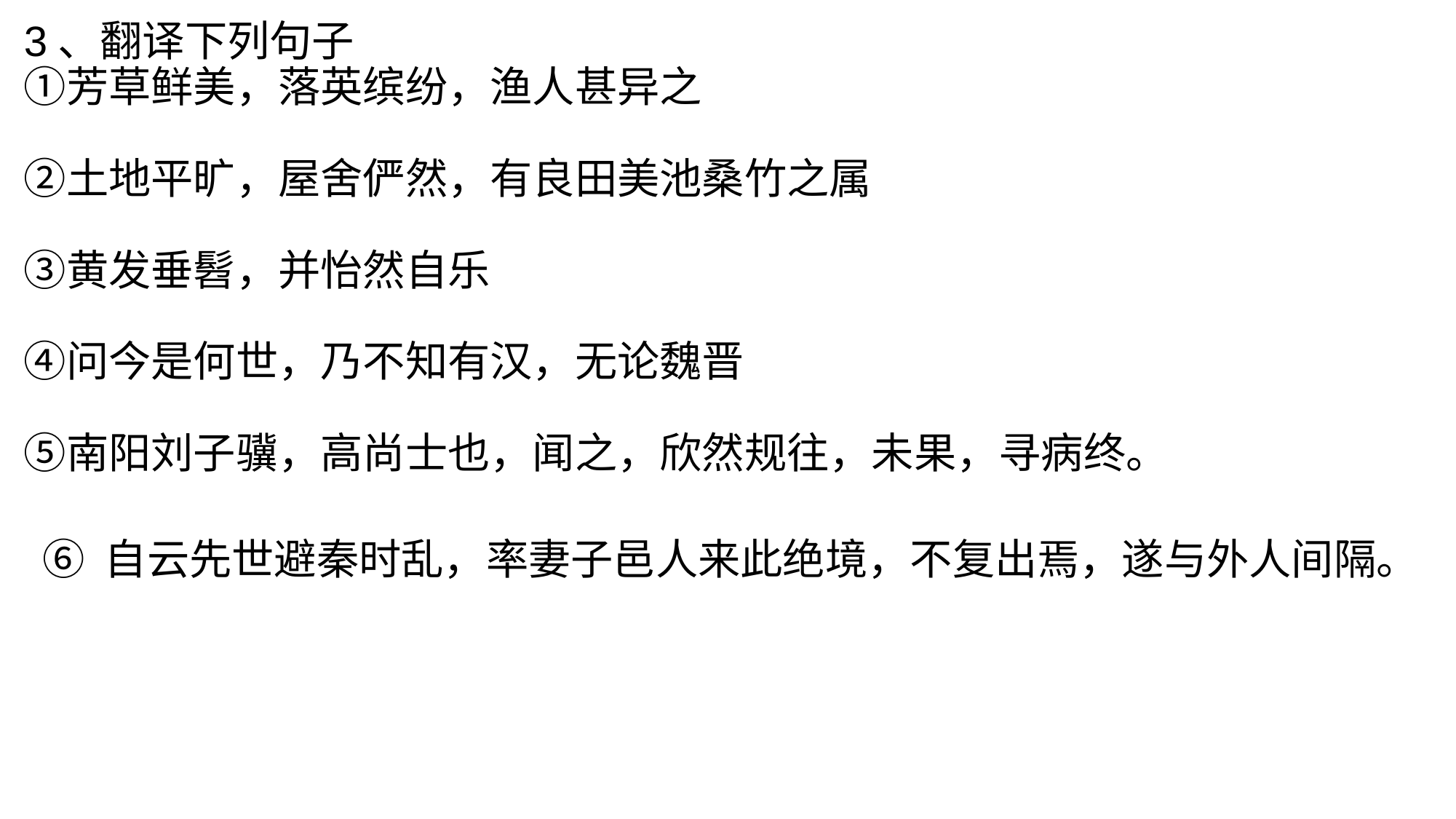

3、翻译下列句子
①芳草鲜美，落英缤纷，渔人甚异之
                                                                              
②土地平旷，屋舍俨然，有良田美池桑竹之属
                                                                              
③黄发垂髫，并怡然自乐
                                                                              
④问今是何世，乃不知有汉，无论魏晋
                                                                              
⑤南阳刘子骥，高尚士也，闻之，欣然规往，未果，寻病终。
  ⑥ 自云先世避秦时乱，率妻子邑人来此绝境，不复出焉，遂与外人间隔。